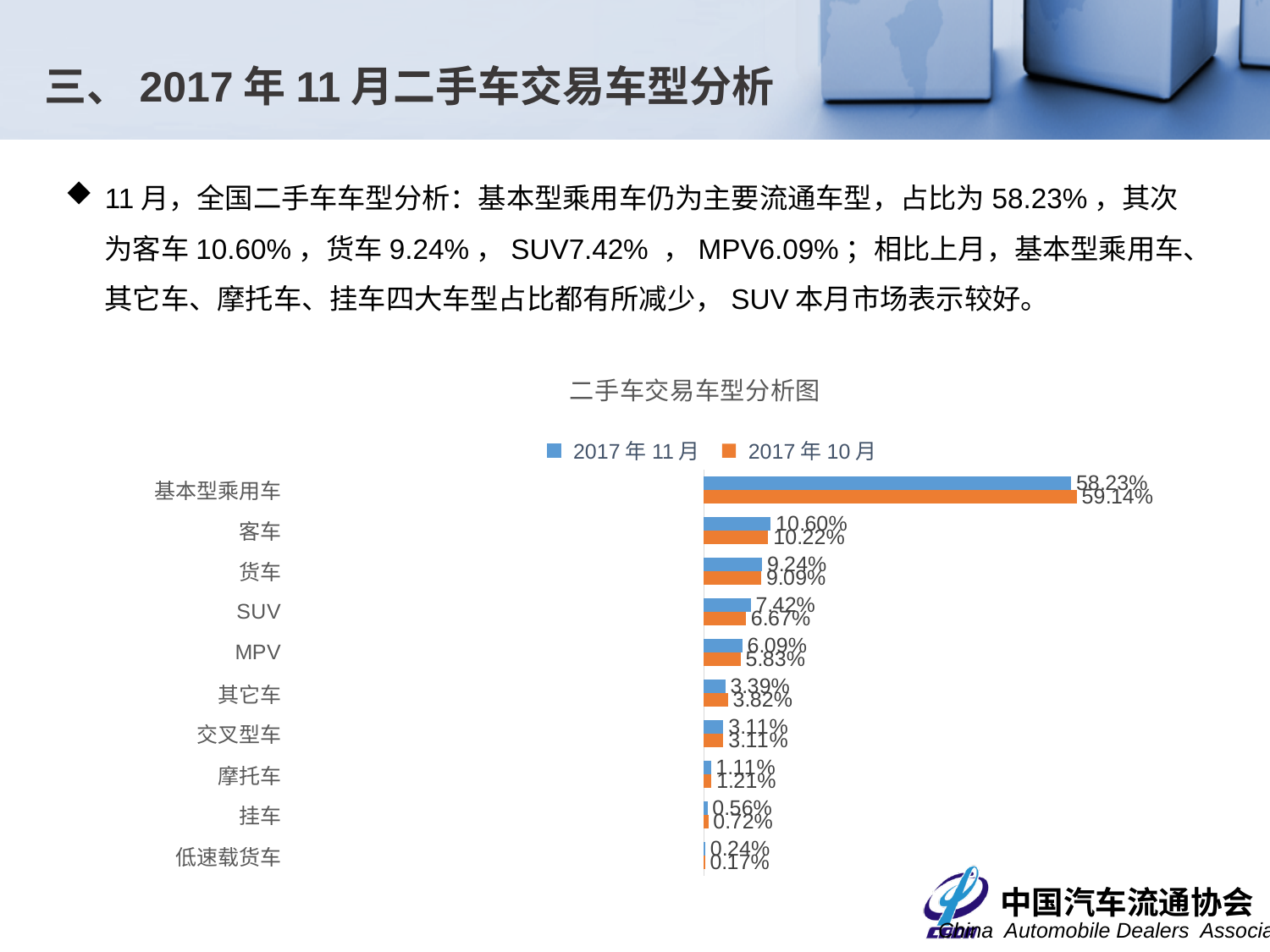

三、2017年11月二手车交易车型分析
11月，全国二手车车型分析：基本型乘用车仍为主要流通车型，占比为58.23%，其次为客车10.60%，货车9.24%，SUV7.42% ，MPV6.09%；相比上月，基本型乘用车、其它车、摩托车、挂车四大车型占比都有所减少，SUV本月市场表示较好。

### Chart: 二手车交易车型分析图

| Category | 2017年10月 | 2017年11月 |
|---|---|---|
| 低速载货车 | 0.0017000000000000003 | 0.0023596122347290588 |
| 挂车 | 0.007200000000000002 | 0.0056128054340892405 |
| 摩托车 | 0.012100000000000001 | 0.011126130174850412 |
| 交叉型车 | 0.031100000000000006 | 0.0311069146935602 |
| 其它车 | 0.0382 | 0.03386881288990541 |
| MPV | 0.0583 | 0.06093366993876704 |
| SUV | 0.0667 | 0.07423615843958424 |
| 货车 | 0.09090000000000002 | 0.09244636114458651 |
| 客车 | 0.10220000000000003 | 0.10599842401638468 |
| 基本型乘用车 | 0.5913999999999998 | 0.5823111110335433 |
2017年11月
2017年10月